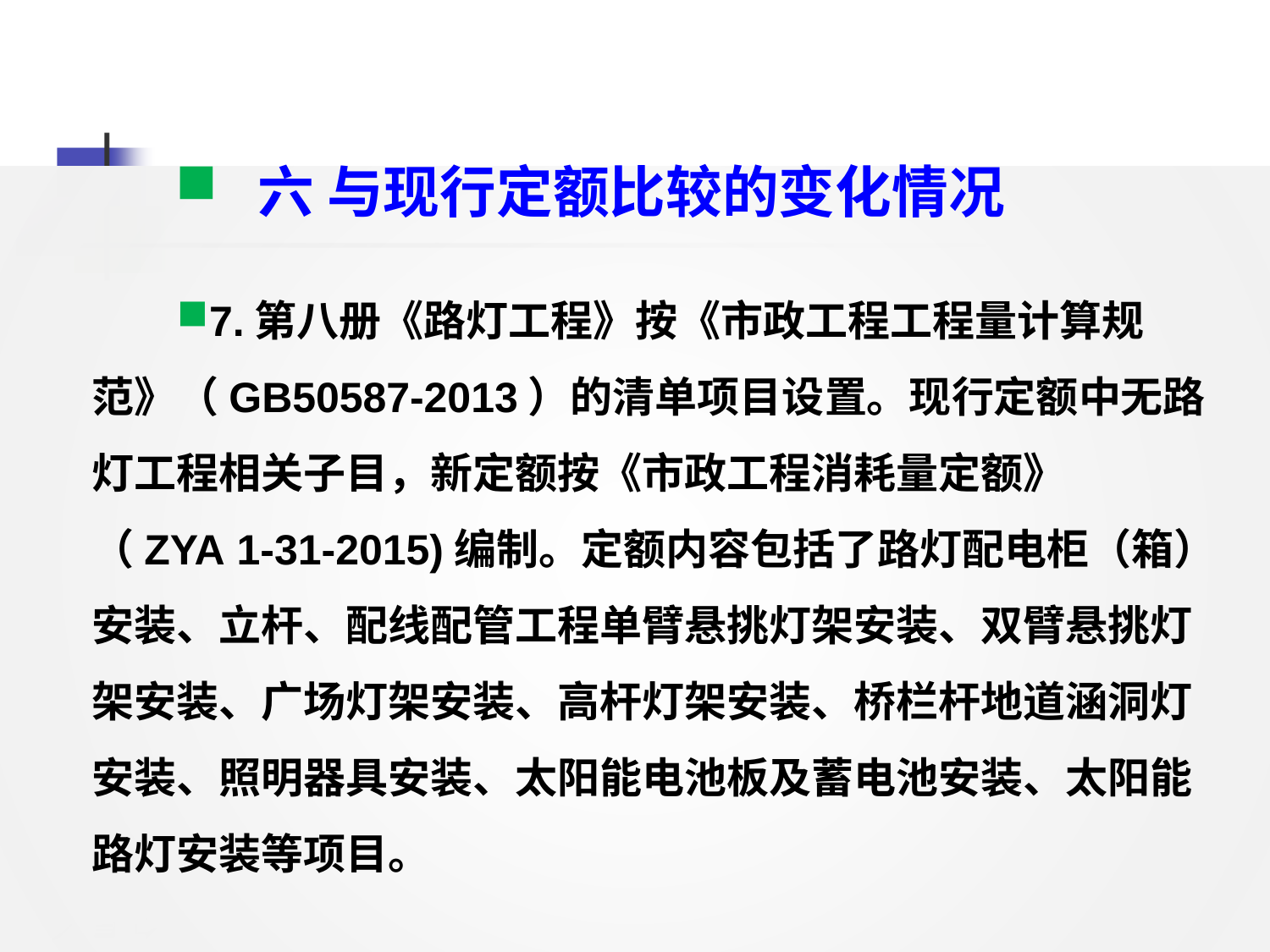

六 与现行定额比较的变化情况
7.第八册《路灯工程》按《市政工程工程量计算规范》（GB50587-2013）的清单项目设置。现行定额中无路灯工程相关子目，新定额按《市政工程消耗量定额》（ZYA 1-31-2015)编制。定额内容包括了路灯配电柜（箱）安装、立杆、配线配管工程单臂悬挑灯架安装、双臂悬挑灯架安装、广场灯架安装、高杆灯架安装、桥栏杆地道涵洞灯安装、照明器具安装、太阳能电池板及蓄电池安装、太阳能路灯安装等项目。